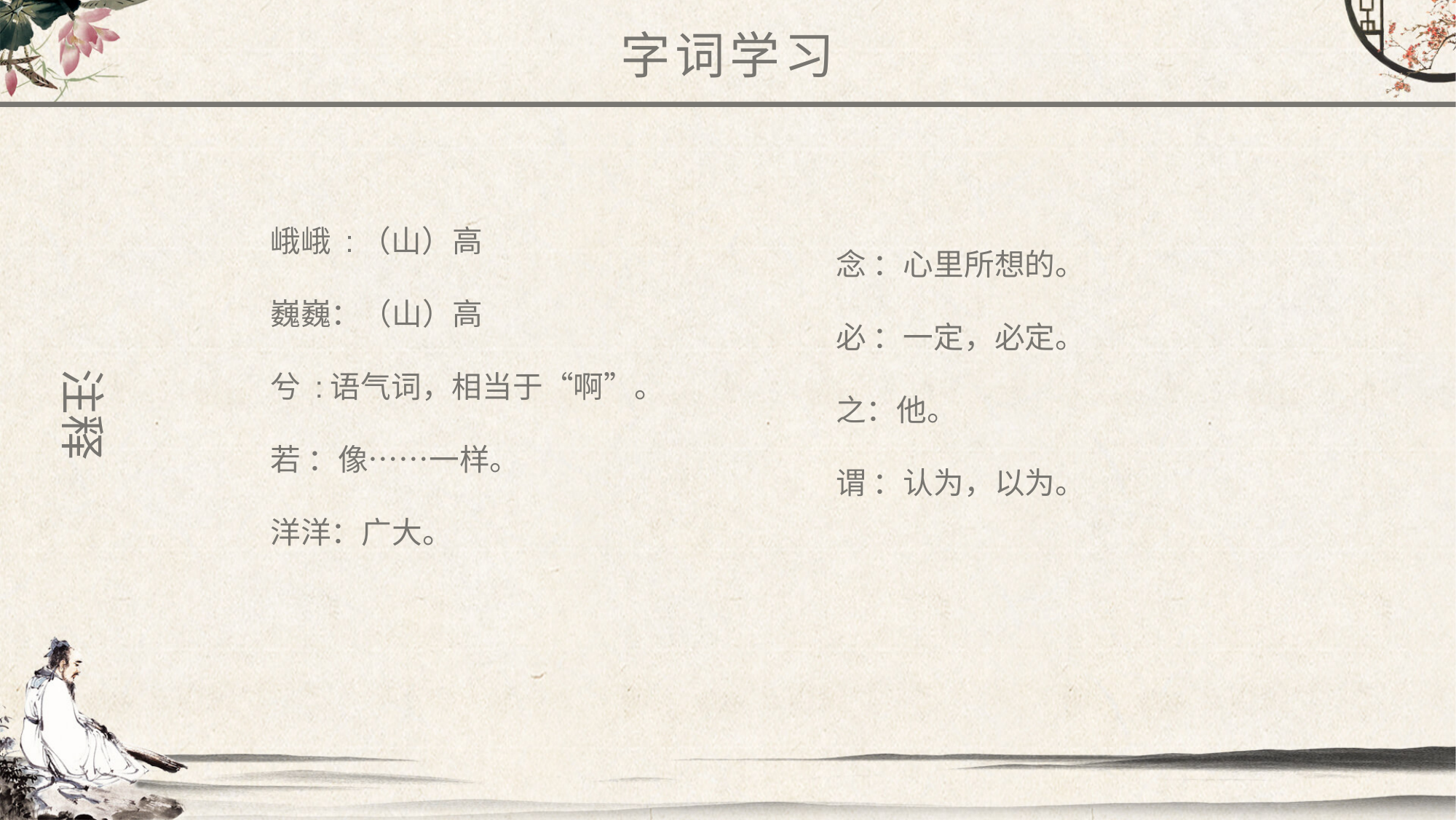

字词学习

峨峨 :（山）高

巍巍：（山）高

兮 :语气词，相当于“啊”。

若 ：像……一样。

洋洋：广大。

念 ：心里所想的。

必 ：一定，必定。

之：他。

谓 ：认为，以为。

注释